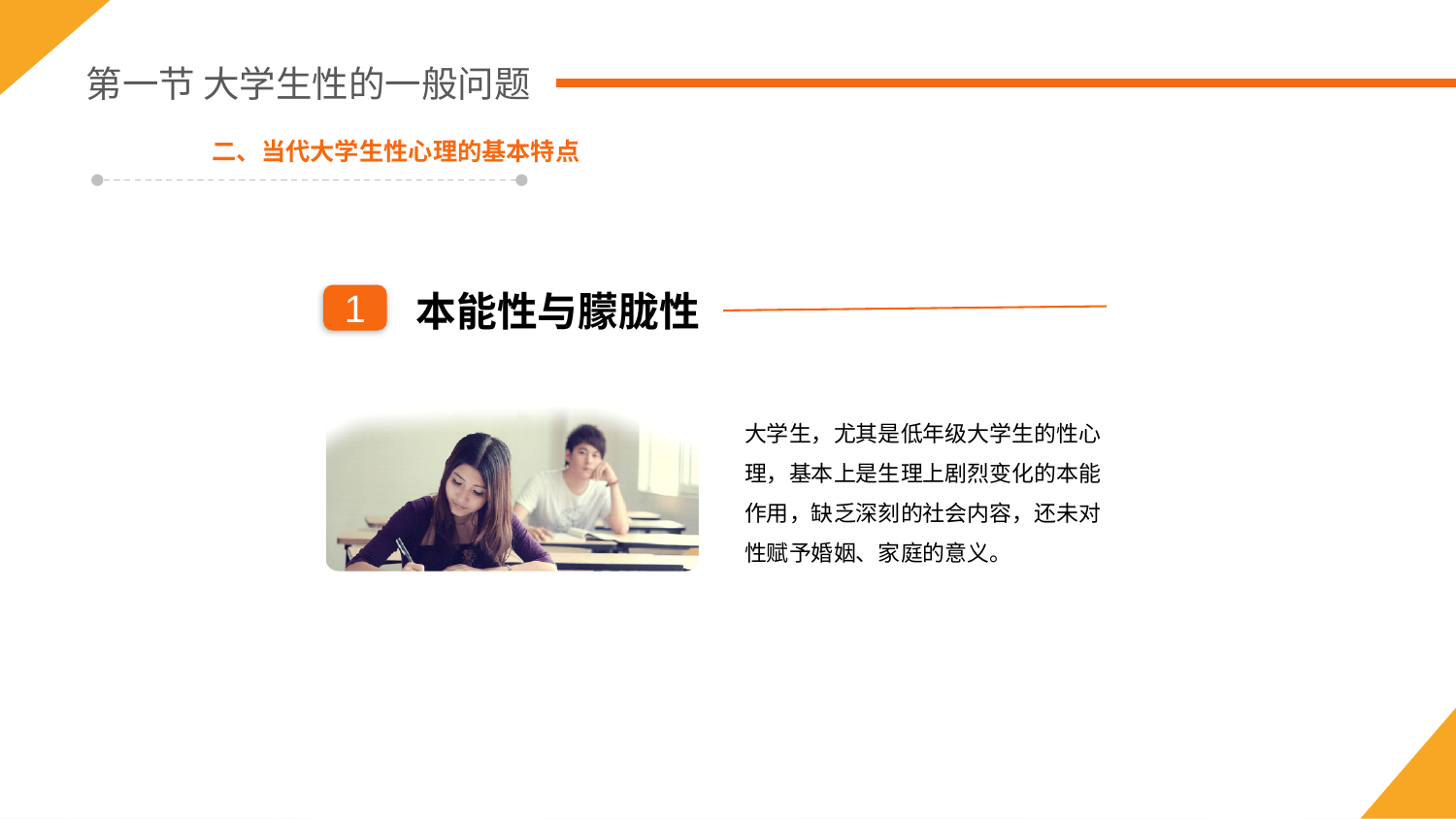

第一节 大学生性的一般问题
二、当代大学生性心理的基本特点
本能性与朦胧性
1

大学生，尤其是低年级大学生的性心理，基本上是生理上剧烈变化的本能作用，缺乏深刻的社会内容，还未对性赋予婚姻、家庭的意义。